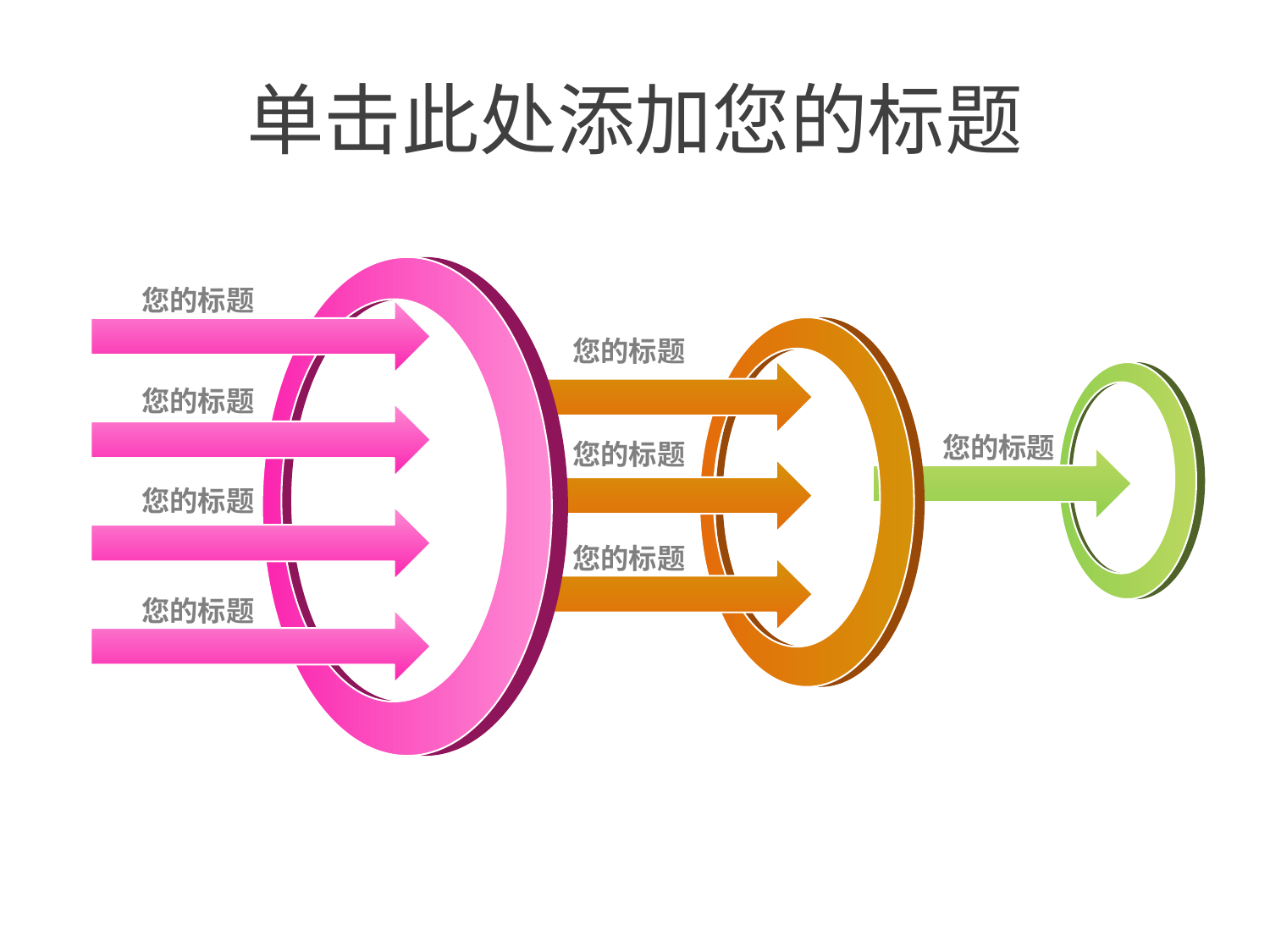

# 单击此处添加您的标题

您的标题

您的标题

您的标题

您的标题
您的标题

您的标题

您的标题

您的标题